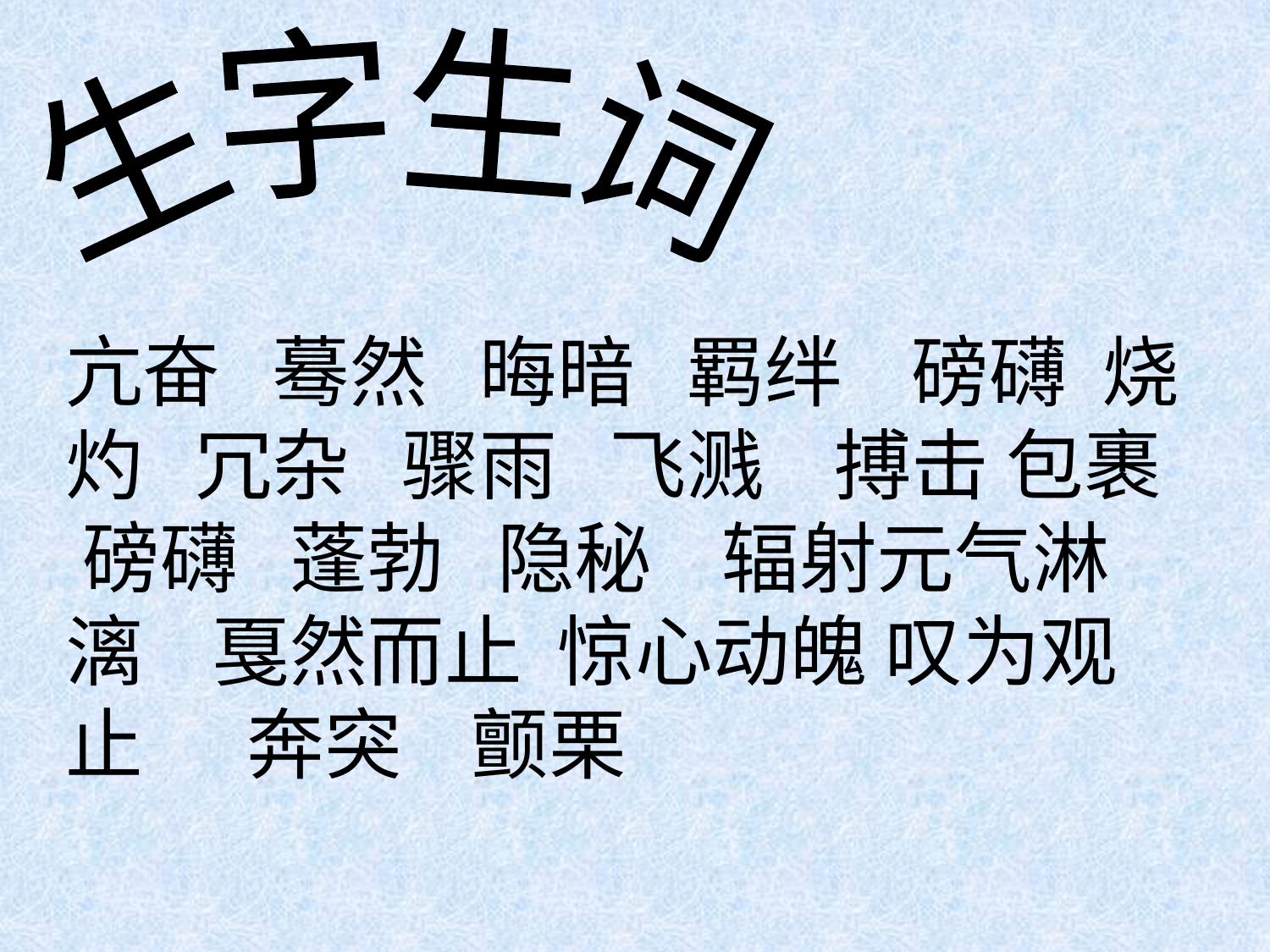

生字生词
亢奋   蓦然   晦暗   羁绊    磅礴  烧灼   冗杂   骤雨   飞溅    搏击 包裹   磅礴   蓬勃   隐秘    辐射元气淋漓    戛然而止  惊心动魄 叹为观止      奔突    颤栗